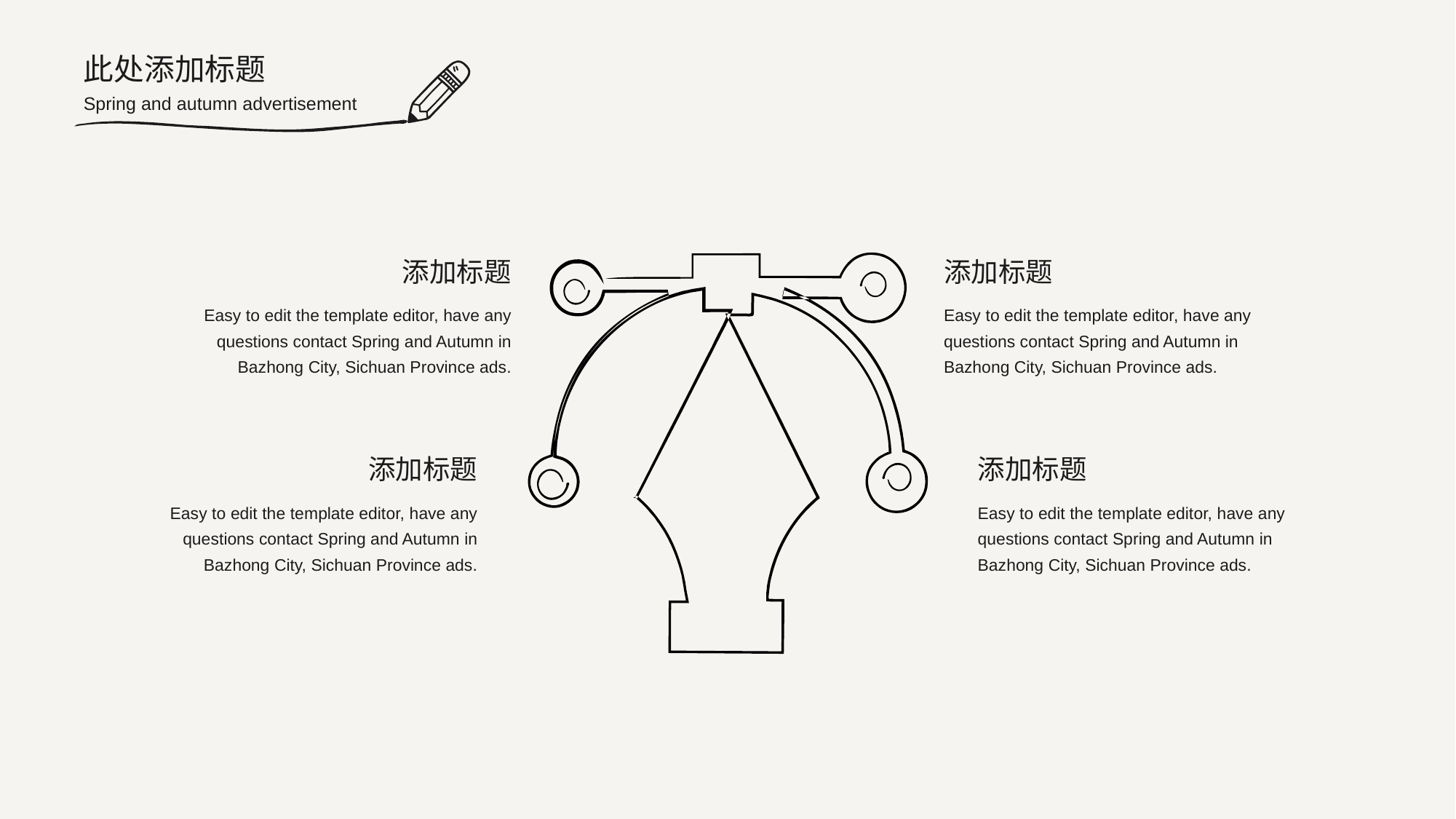

此处添加标题

Spring and autumn advertisement

添加标题
添加标题

Easy to edit the template editor, have any questions contact Spring and Autumn in Bazhong City, Sichuan Province ads.
Easy to edit the template editor, have any questions contact Spring and Autumn in Bazhong City, Sichuan Province ads.
添加标题
添加标题
Easy to edit the template editor, have any questions contact Spring and Autumn in Bazhong City, Sichuan Province ads.
Easy to edit the template editor, have any questions contact Spring and Autumn in Bazhong City, Sichuan Province ads.